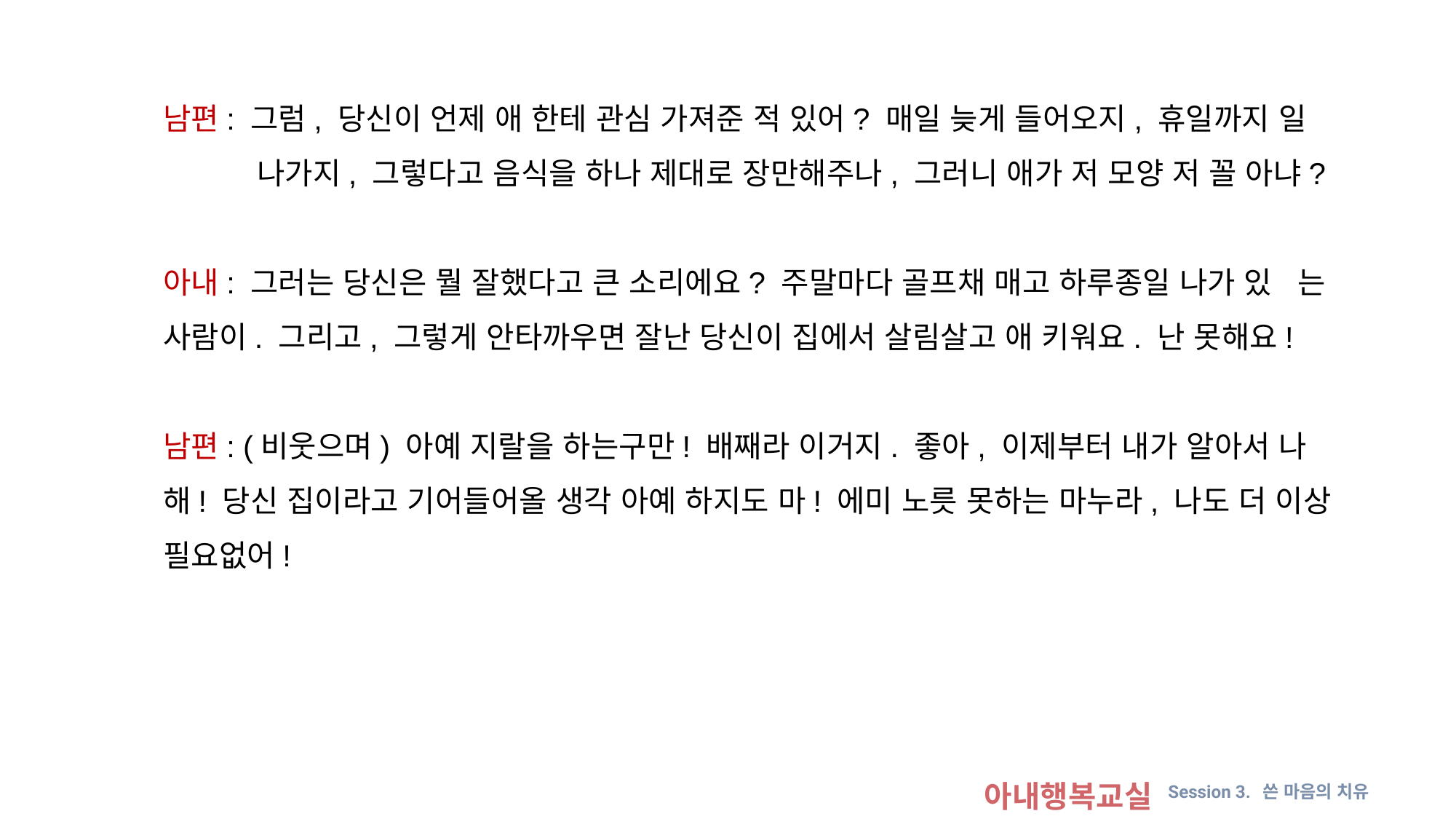

남편: 그럼, 당신이 언제 애 한테 관심 가져준 적 있어? 매일 늦게 들어오지, 휴일까지 일                 나가지, 그렇다고 음식을 하나 제대로 장만해주나, 그러니 애가 저 모양 저 꼴 아냐?
아내: 그러는 당신은 뭘 잘했다고 큰 소리에요? 주말마다 골프채 매고 하루종일 나가 있   는 사람이. 그리고, 그렇게 안타까우면 잘난 당신이 집에서 살림살고 애 키워요. 난 못해요!

남편: (비웃으며) 아예 지랄을 하는구만! 배째라 이거지. 좋아, 이제부터 내가 알아서 나 해! 당신 집이라고 기어들어올 생각 아예 하지도 마! 에미 노릇 못하는 마누라, 나도 더 이상 필요없어!

아내행복교실 Session 3. 쓴 마음의 치유